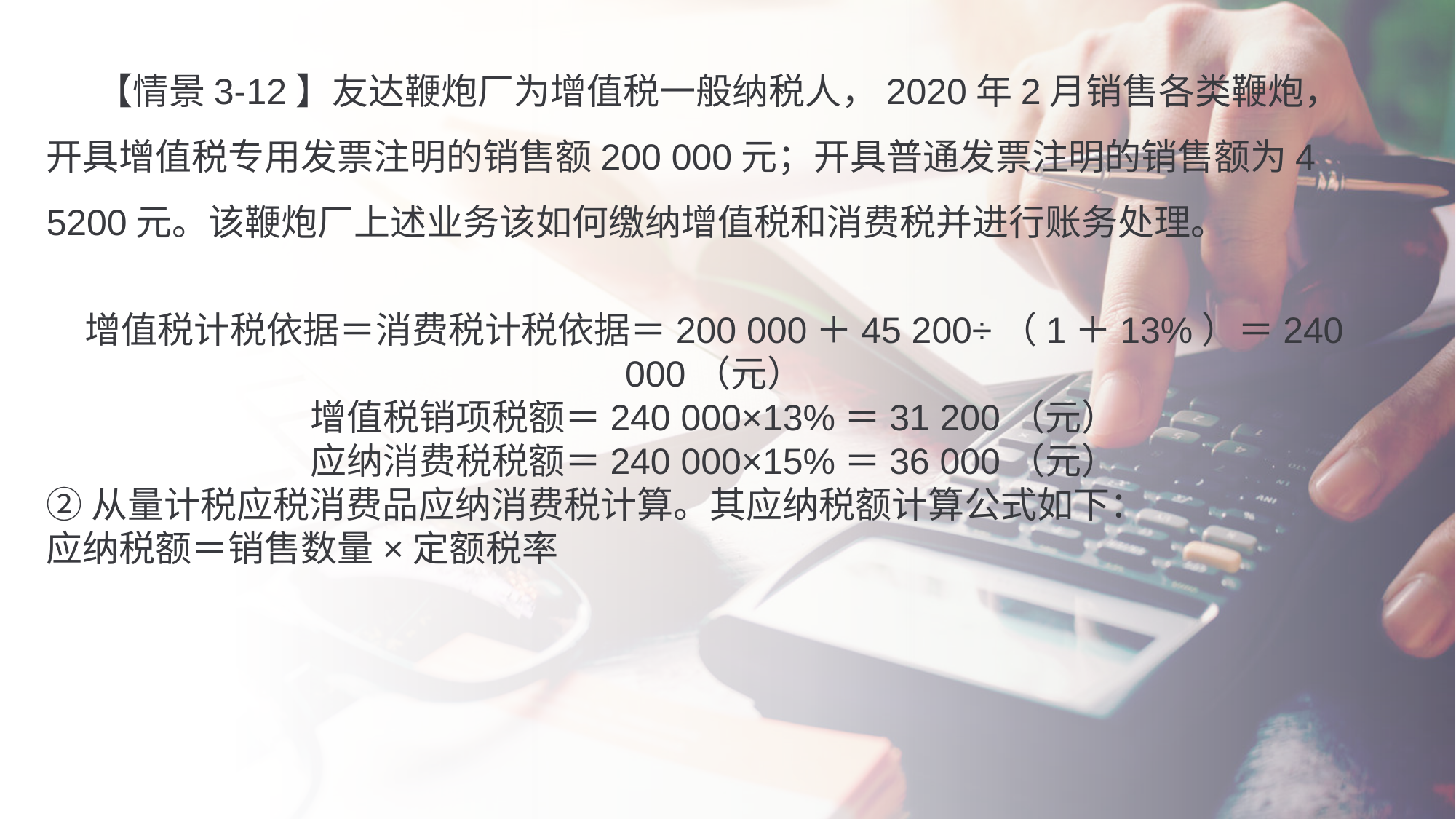

【情景3-12】友达鞭炮厂为增值税一般纳税人，2020年2月销售各类鞭炮，开具增值税专用发票注明的销售额200 000元；开具普通发票注明的销售额为4 5200元。该鞭炮厂上述业务该如何缴纳增值税和消费税并进行账务处理。
增值税计税依据＝消费税计税依据＝200 000＋45 200÷（1＋13%）＝240 000（元）
增值税销项税额＝240 000×13%＝31 200（元）
应纳消费税税额＝240 000×15%＝36 000（元）
②从量计税应税消费品应纳消费税计算。其应纳税额计算公式如下：
应纳税额＝销售数量×定额税率